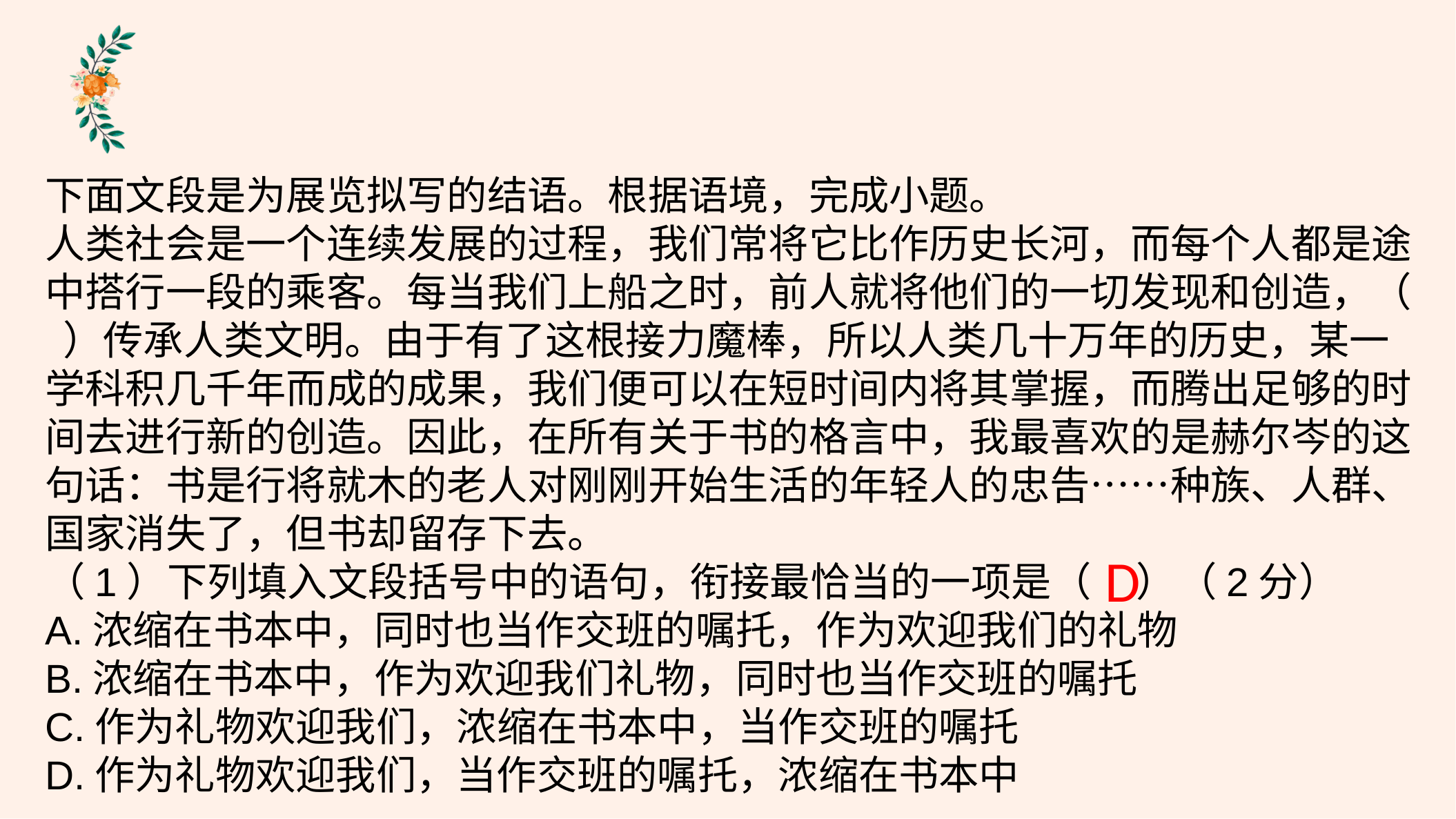

下面文段是为展览拟写的结语。根据语境，完成小题。
人类社会是一个连续发展的过程，我们常将它比作历史长河，而每个人都是途中搭行一段的乘客。每当我们上船之时，前人就将他们的一切发现和创造，（   ）传承人类文明。由于有了这根接力魔棒，所以人类几十万年的历史，某一学科积几千年而成的成果，我们便可以在短时间内将其掌握，而腾出足够的时间去进行新的创造。因此，在所有关于书的格言中，我最喜欢的是赫尔岑的这句话：书是行将就木的老人对刚刚开始生活的年轻人的忠告……种族、人群、国家消失了，但书却留存下去。
（1）下列填入文段括号中的语句，衔接最恰当的一项是（     ）（2分）
A.浓缩在书本中，同时也当作交班的嘱托，作为欢迎我们的礼物
B.浓缩在书本中，作为欢迎我们礼物，同时也当作交班的嘱托
C.作为礼物欢迎我们，浓缩在书本中，当作交班的嘱托
D.作为礼物欢迎我们，当作交班的嘱托，浓缩在书本中
D